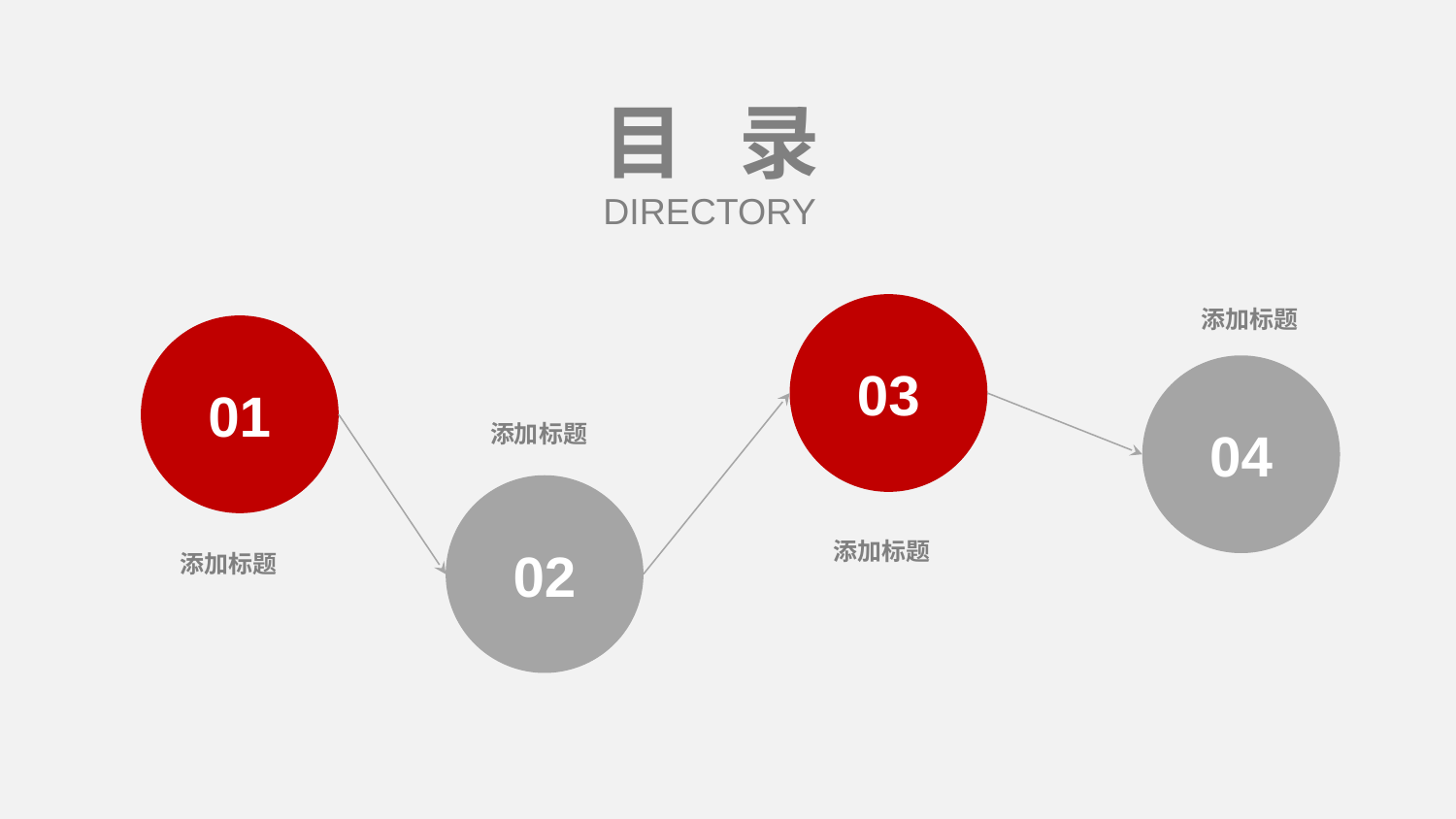

目   录
DIRECTORY
添加标题
03
01
04
添加标题
02
添加标题
添加标题